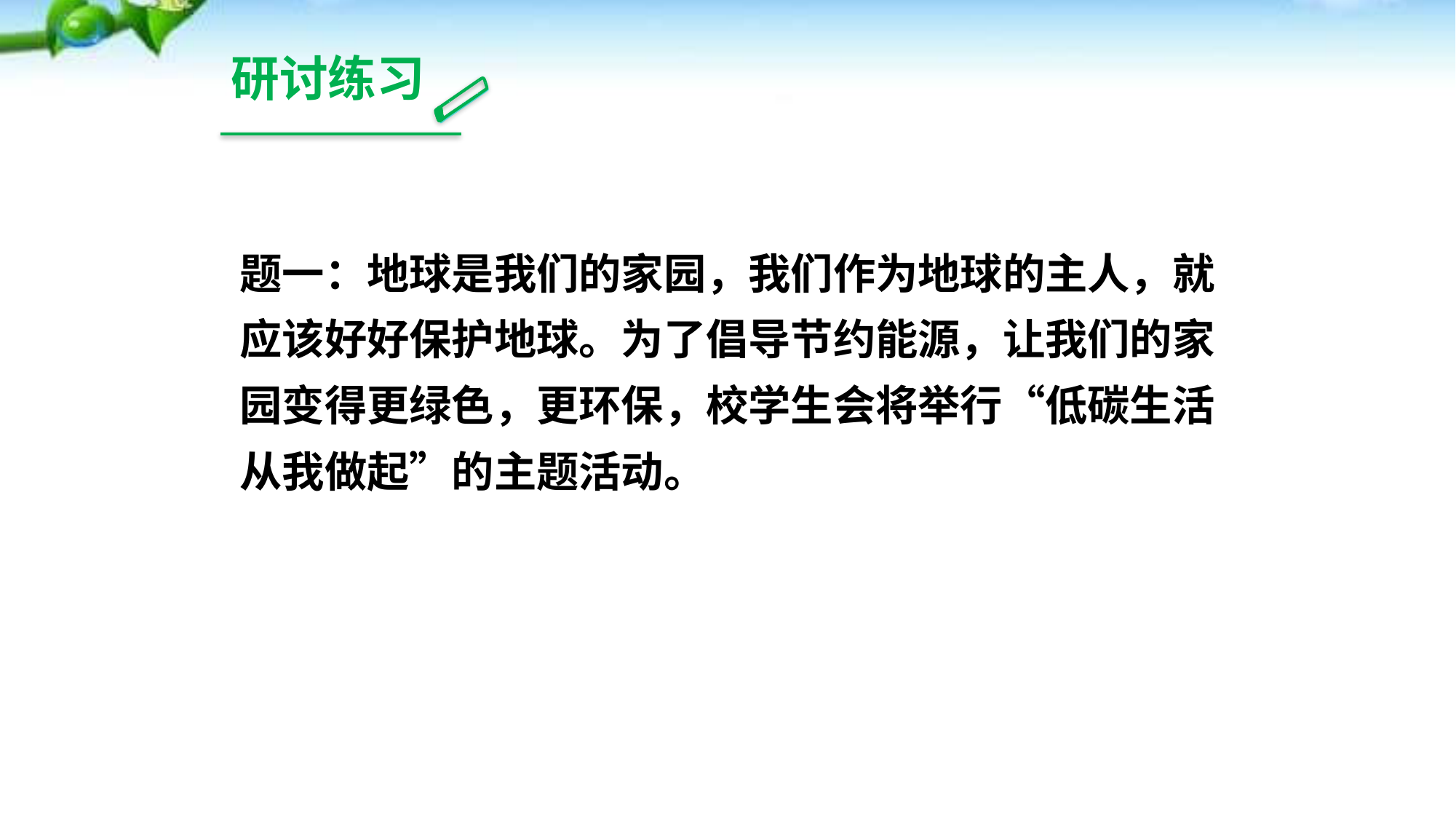

研讨练习

题一：地球是我们的家园，我们作为地球的主人，就应该好好保护地球。为了倡导节约能源，让我们的家园变得更绿色，更环保，校学生会将举行“低碳生活从我做起”的主题活动。